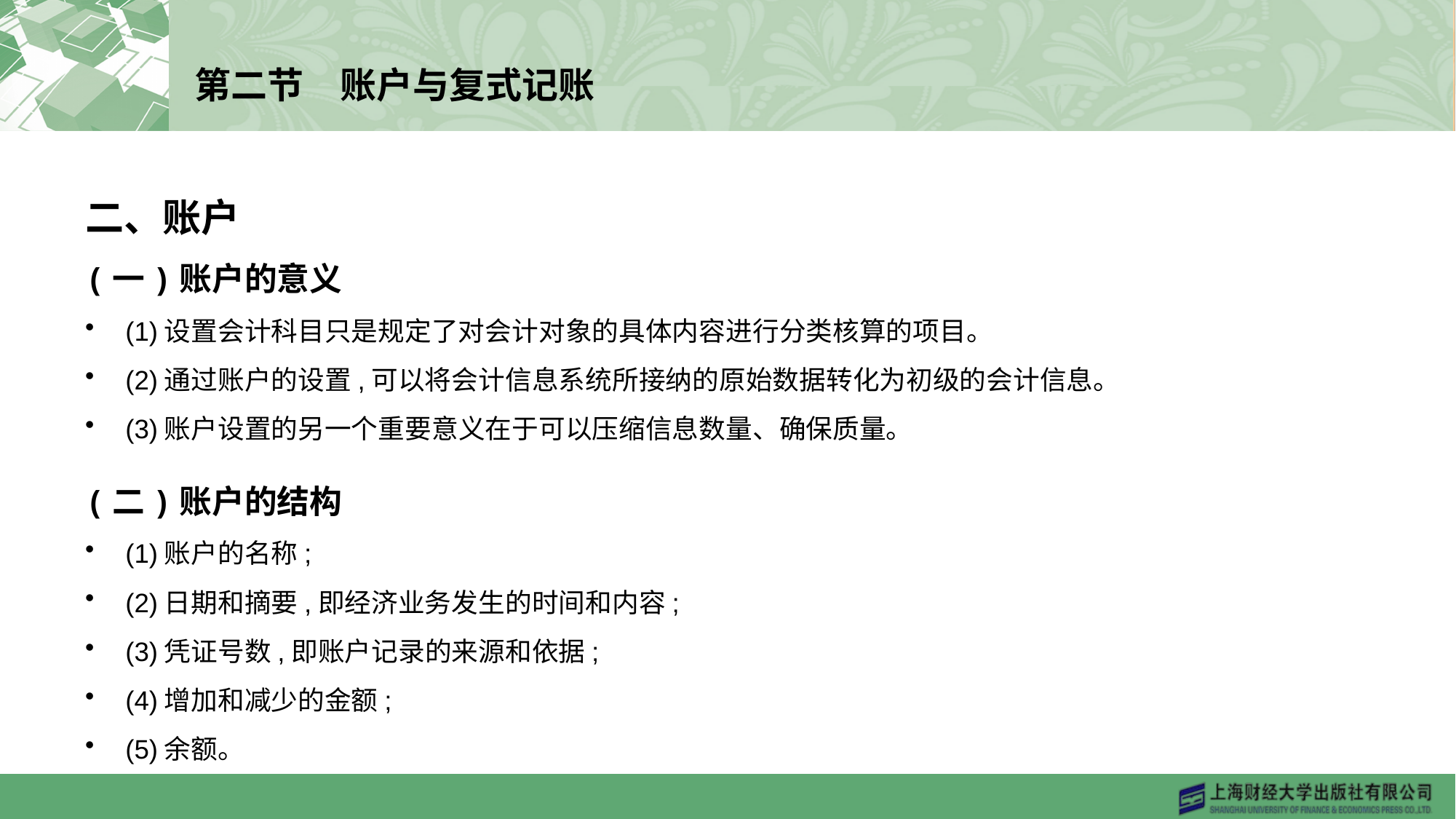

# 第二节　账户与复式记账
二、账户
(一)账户的意义
(1)设置会计科目只是规定了对会计对象的具体内容进行分类核算的项目。
(2)通过账户的设置,可以将会计信息系统所接纳的原始数据转化为初级的会计信息。
(3)账户设置的另一个重要意义在于可以压缩信息数量、确保质量。
(二)账户的结构
(1)账户的名称;
(2)日期和摘要,即经济业务发生的时间和内容;
(3)凭证号数,即账户记录的来源和依据;
(4)增加和减少的金额;
(5)余额。